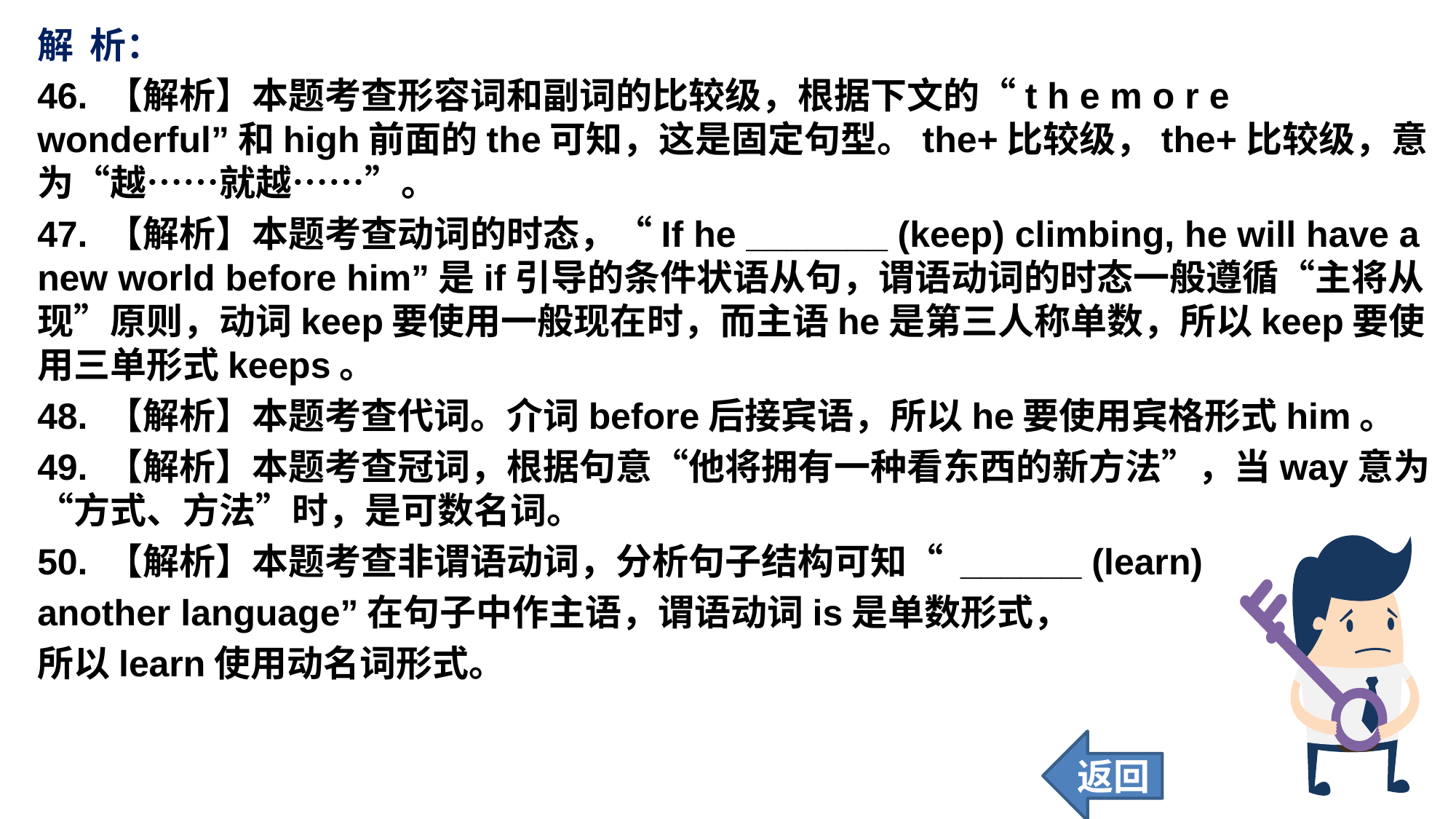

解  析：
46. 【解析】本题考查形容词和副词的比较级，根据下文的“t h e m o r e wonderful”和high前面的the可知，这是固定句型。the+比较级，the+比较级，意为“越……就越……”。
47. 【解析】本题考查动词的时态，“If he _______ (keep) climbing, he will have a new world before him”是if引导的条件状语从句，谓语动词的时态一般遵循“主将从现”原则，动词keep要使用一般现在时，而主语he是第三人称单数，所以keep要使用三单形式keeps。
48. 【解析】本题考查代词。介词before后接宾语，所以he要使用宾格形式him。
49. 【解析】本题考查冠词，根据句意“他将拥有一种看东西的新方法”，当way意为“方式、方法”时，是可数名词。
50. 【解析】本题考查非谓语动词，分析句子结构可知“ ______ (learn)
another language”在句子中作主语，谓语动词is是单数形式，
所以learn使用动名词形式。

返回
50